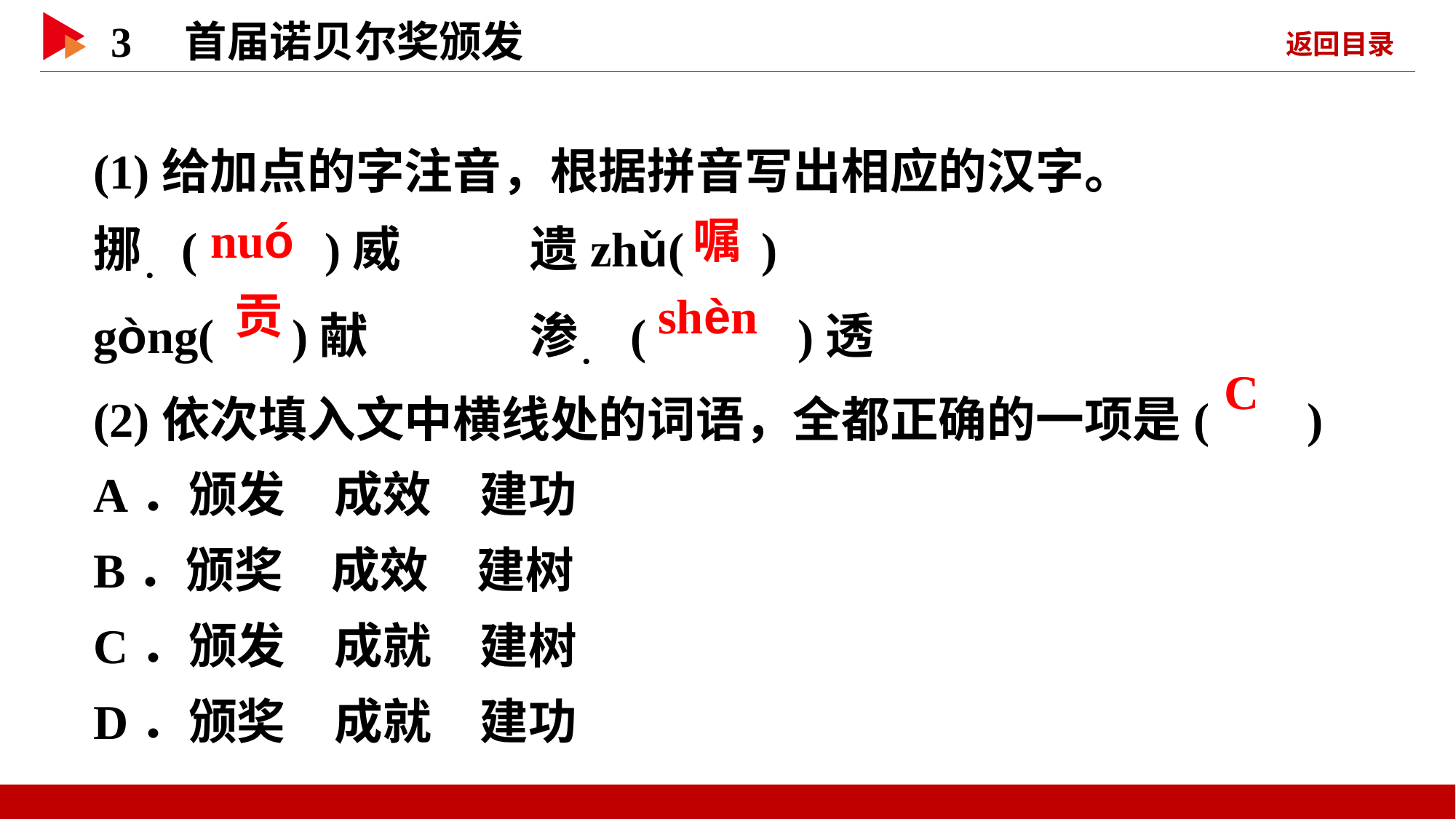

(1)给加点的字注音，根据拼音写出相应的汉字。
挪．(          )威　　	遗zhǔ(      )
gòng(      )献             	渗． (            )透
(2)依次填入文中横线处的词语，全都正确的一项是(        )
A．颁发　成效　建功
B．颁奖　成效　建树
C．颁发　成就　建树
D．颁奖　成就　建功
 nuó
   嘱
   贡
 shèn
   C